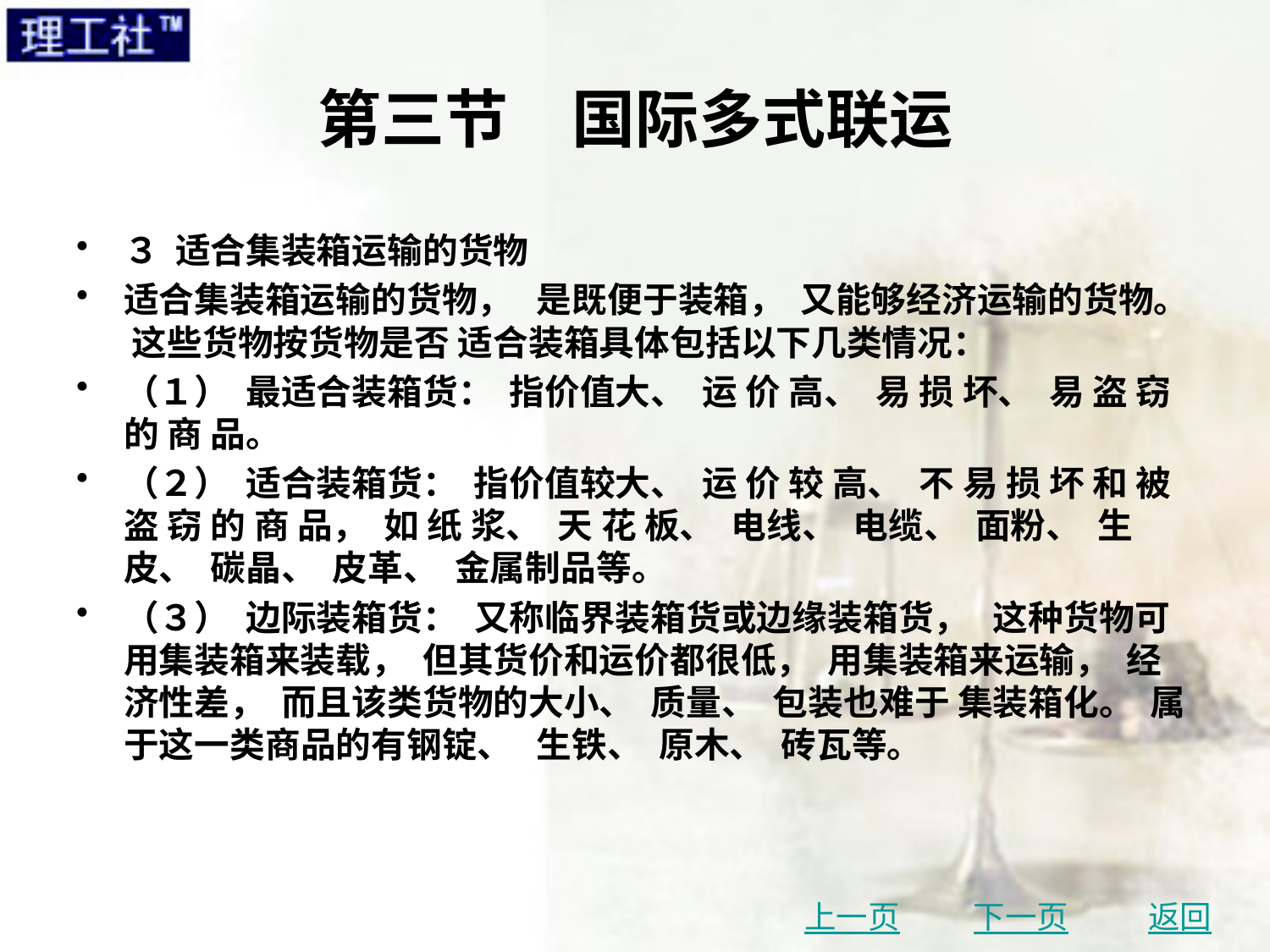

# 第三节　国际多式联运
３  适合集装箱运输的货物
适合集装箱运输的货物，   是既便于装箱，  又能够经济运输的货物。  这些货物按货物是否 适合装箱具体包括以下几类情况：
（１）  最适合装箱货：  指价值大、  运 价 高、  易 损 坏、  易 盗 窃 的 商 品。
（２）  适合装箱货：  指价值较大、  运 价 较 高、  不 易 损 坏 和 被 盗 窃 的 商 品，  如 纸 浆、  天 花 板、  电线、  电缆、  面粉、  生皮、  碳晶、  皮革、  金属制品等。
（３）  边际装箱货：  又称临界装箱货或边缘装箱货，   这种货物可用集装箱来装载，  但其货价和运价都很低，  用集装箱来运输，  经济性差，  而且该类货物的大小、  质量、  包装也难于 集装箱化。  属于这一类商品的有钢锭、   生铁、  原木、  砖瓦等。

上一页
下一页
返回